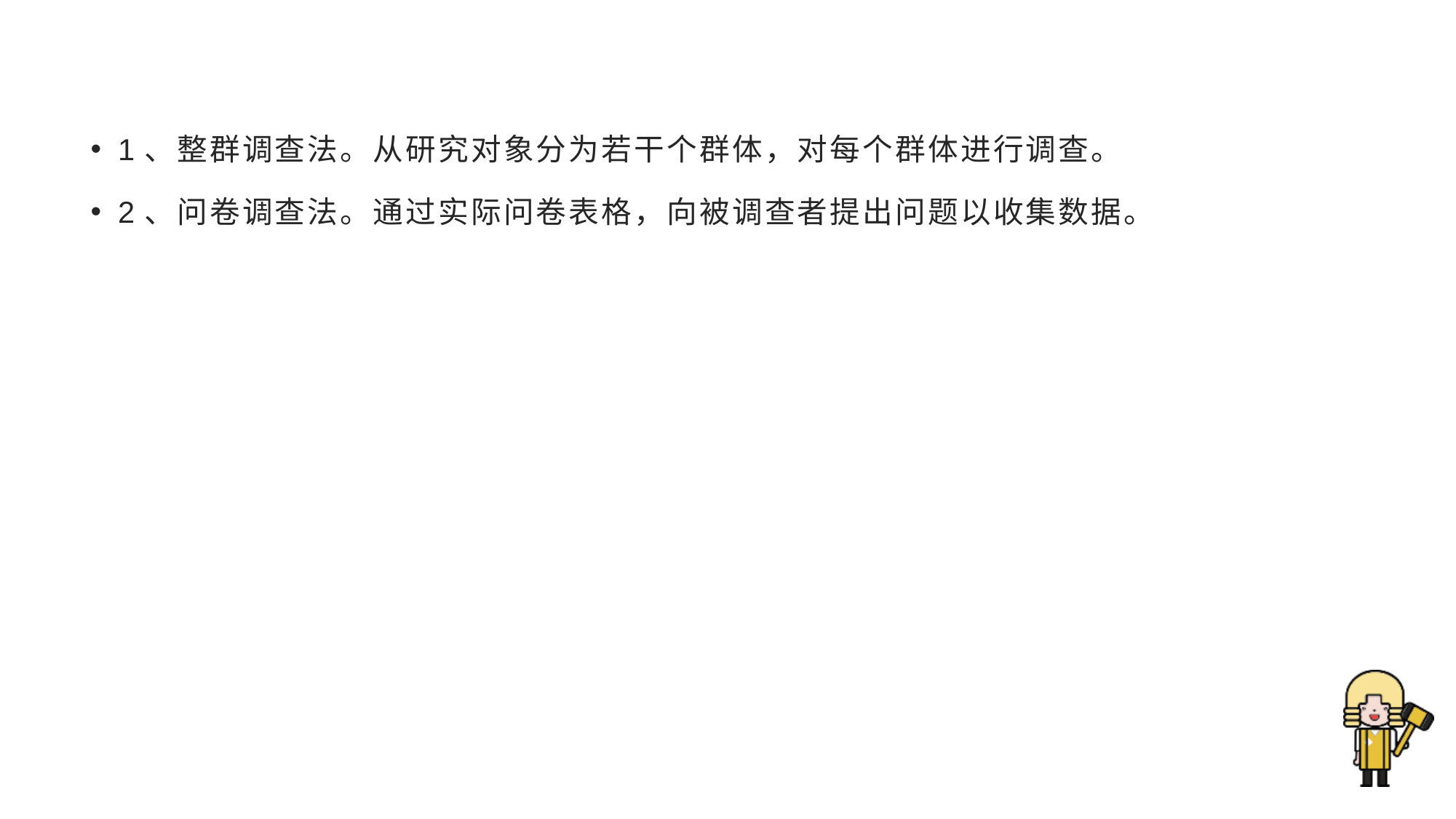

#
1、整群调查法。从研究对象分为若干个群体，对每个群体进行调查。
2、问卷调查法。通过实际问卷表格，向被调查者提出问题以收集数据。